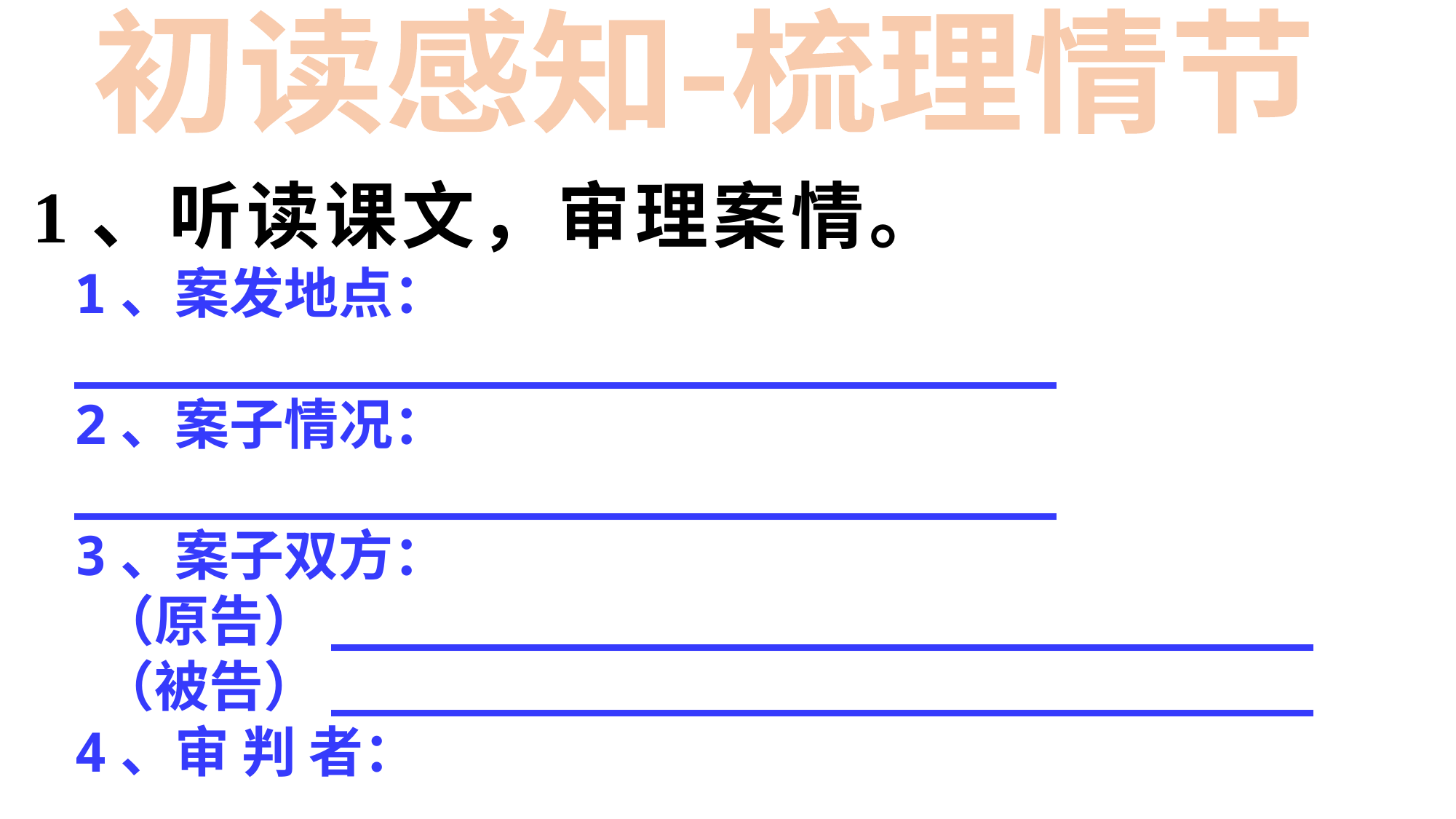

初读感知-梳理情节
1、听读课文，审理案情。
1、案发地点：______________________________
2、案子情况：______________________________
3、案子双方：
 （原告）______________________________
 （被告）______________________________
4、审 判 者：______________________________
5、陪 审 者：______________________________
6、审判结果：______________________________